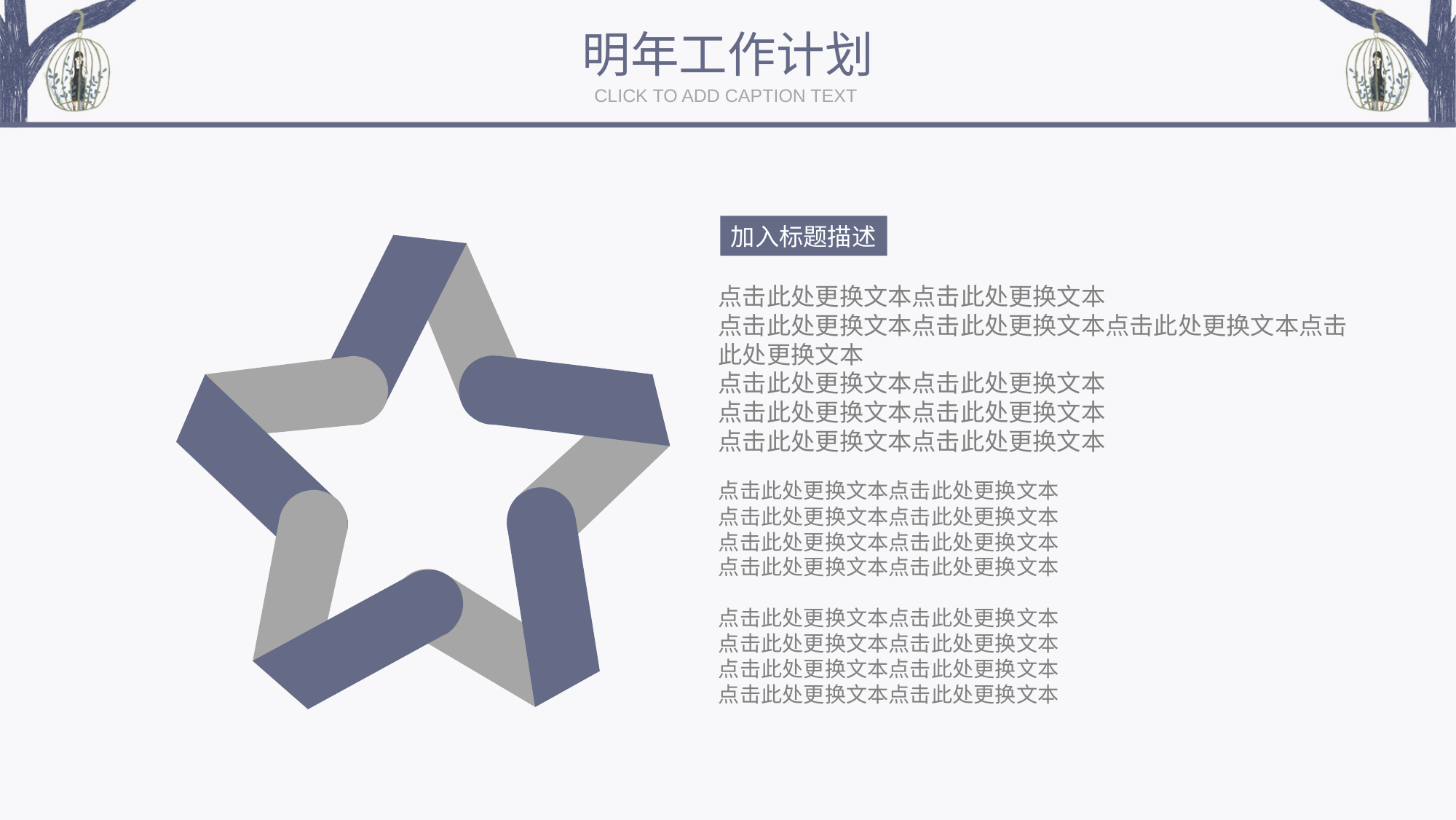

明年工作计划
CLICK TO ADD CAPTION TEXT

加入标题描述

点击此处更换文本点击此处更换文本
点击此处更换文本点击此处更换文本点击此处更换文本点击此处更换文本
点击此处更换文本点击此处更换文本
点击此处更换文本点击此处更换文本
点击此处更换文本点击此处更换文本

点击此处更换文本点击此处更换文本
点击此处更换文本点击此处更换文本
点击此处更换文本点击此处更换文本
点击此处更换文本点击此处更换文本

点击此处更换文本点击此处更换文本
点击此处更换文本点击此处更换文本
点击此处更换文本点击此处更换文本
点击此处更换文本点击此处更换文本